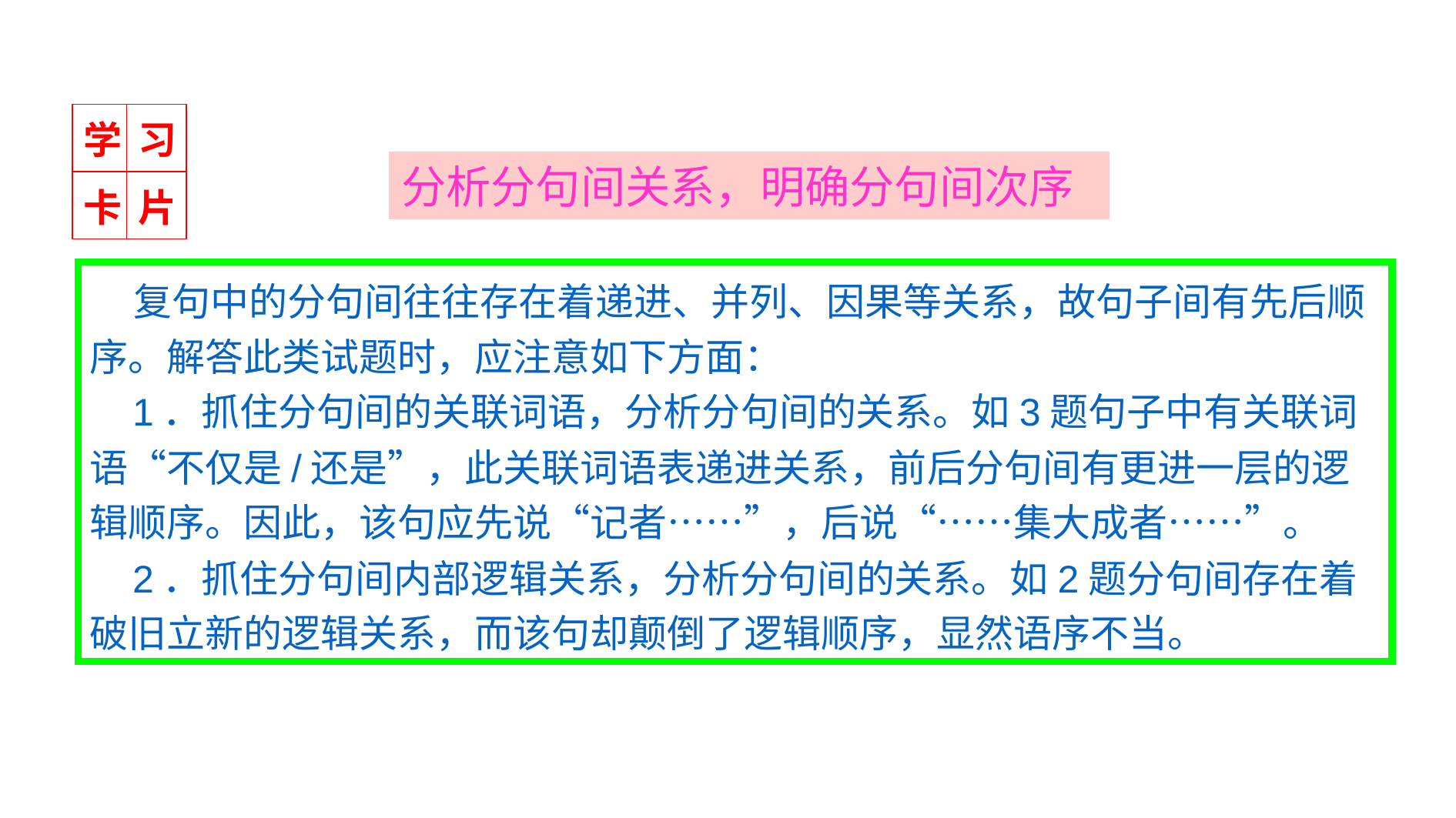

| 学 | 习 |
| --- | --- |
| 卡 | 片 |
分析分句间关系，明确分句间次序

    复句中的分句间往往存在着递进、并列、因果等关系，故句子间有先后顺序。解答此类试题时，应注意如下方面：
    1．抓住分句间的关联词语，分析分句间的关系。如3题句子中有关联词语“不仅是/还是”，此关联词语表递进关系，前后分句间有更进一层的逻辑顺序。因此，该句应先说“记者……”，后说“……集大成者……”。
    2．抓住分句间内部逻辑关系，分析分句间的关系。如2题分句间存在着破旧立新的逻辑关系，而该句却颠倒了逻辑顺序，显然语序不当。